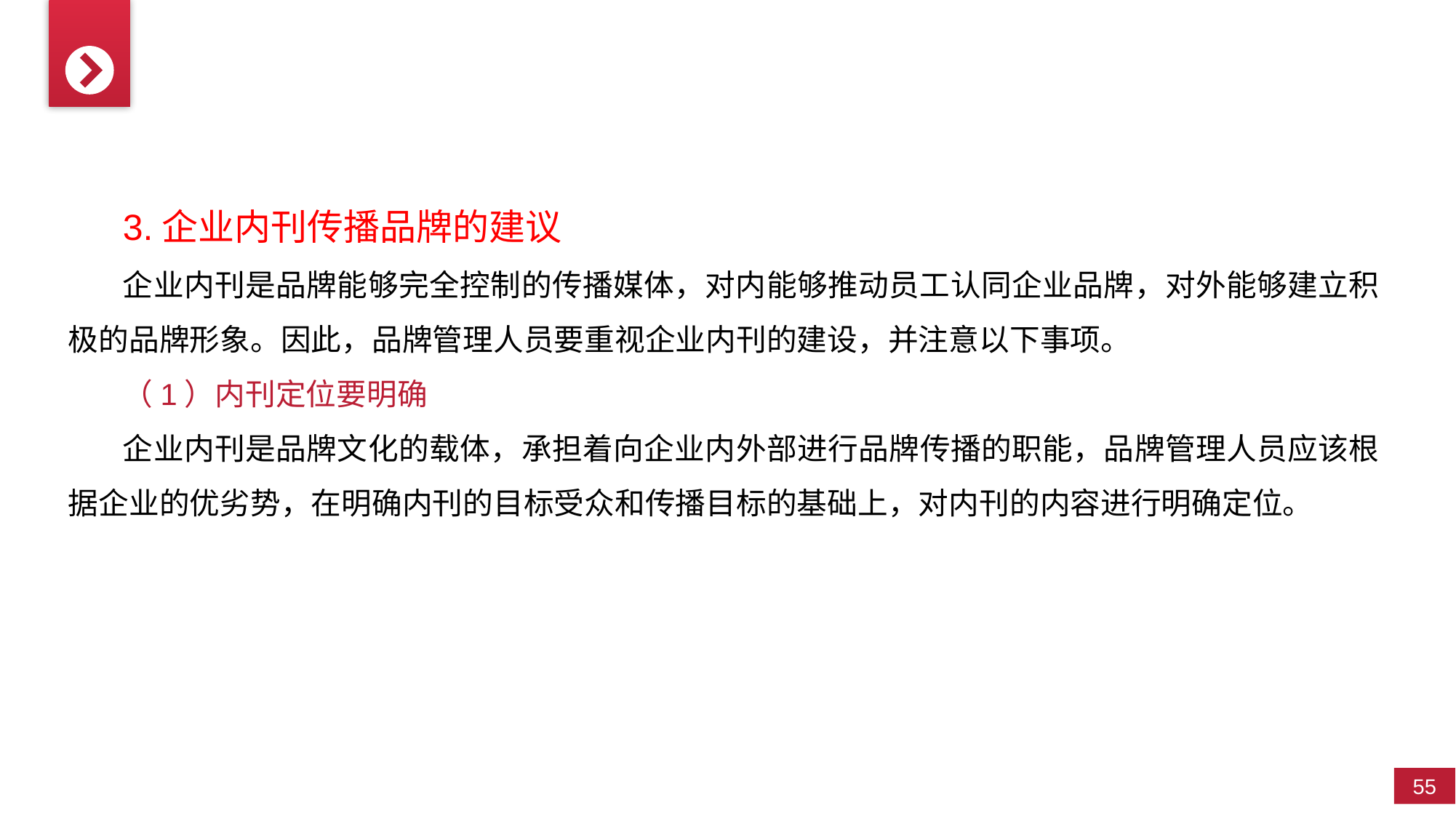

3.企业内刊传播品牌的建议
企业内刊是品牌能够完全控制的传播媒体，对内能够推动员工认同企业品牌，对外能够建立积极的品牌形象。因此，品牌管理人员要重视企业内刊的建设，并注意以下事项。
（1）内刊定位要明确
企业内刊是品牌文化的载体，承担着向企业内外部进行品牌传播的职能，品牌管理人员应该根据企业的优劣势，在明确内刊的目标受众和传播目标的基础上，对内刊的内容进行明确定位。